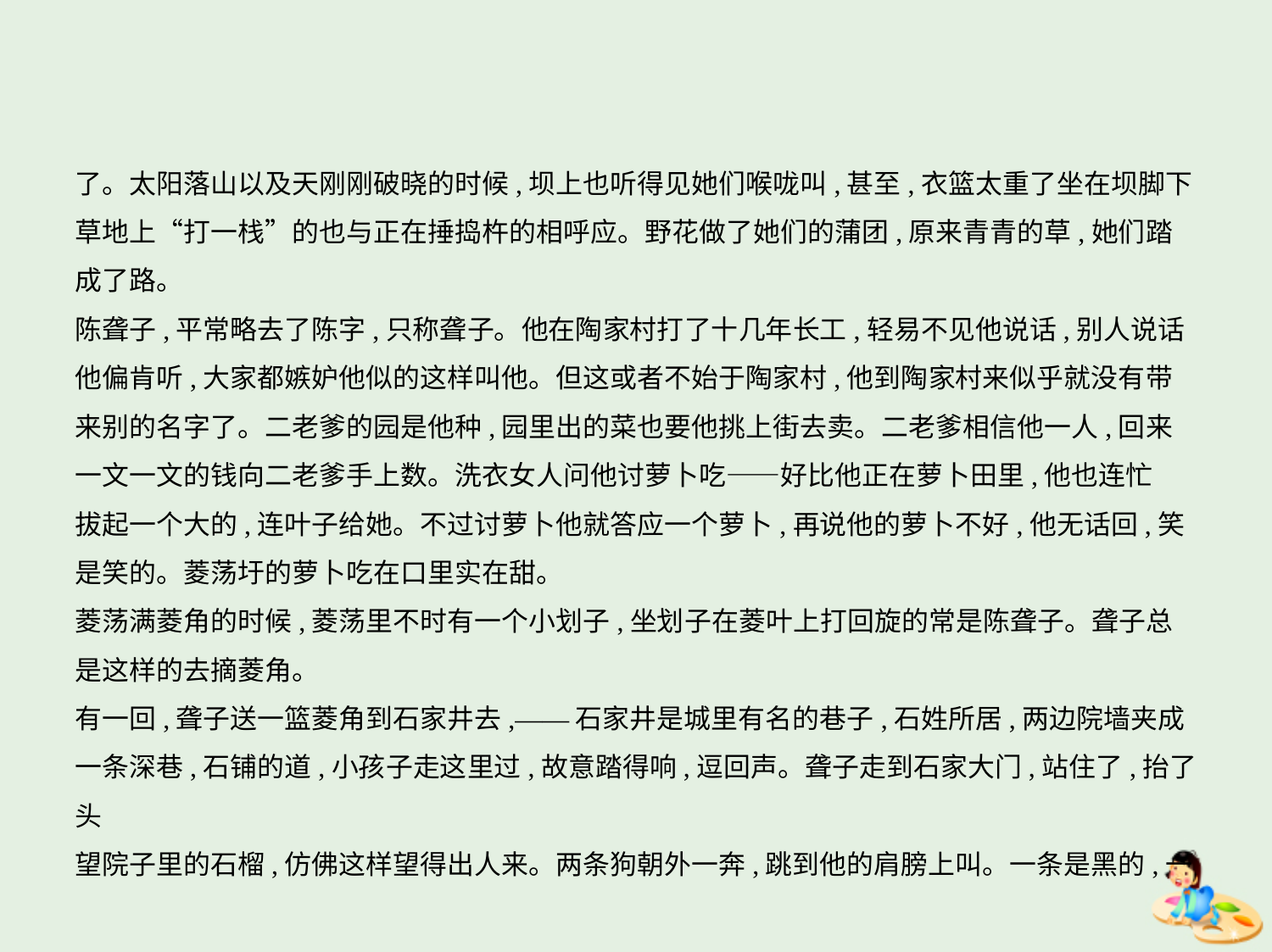

了。太阳落山以及天刚刚破晓的时候,坝上也听得见她们喉咙叫,甚至,衣篮太重了坐在坝脚下
草地上“打一栈”的也与正在捶捣杵的相呼应。野花做了她们的蒲团,原来青青的草,她们踏
成了路。
陈聋子,平常略去了陈字,只称聋子。他在陶家村打了十几年长工,轻易不见他说话,别人说话
他偏肯听,大家都嫉妒他似的这样叫他。但这或者不始于陶家村,他到陶家村来似乎就没有带
来别的名字了。二老爹的园是他种,园里出的菜也要他挑上街去卖。二老爹相信他一人,回来
一文一文的钱向二老爹手上数。洗衣女人问他讨萝卜吃——好比他正在萝卜田里,他也连忙
拔起一个大的,连叶子给她。不过讨萝卜他就答应一个萝卜,再说他的萝卜不好,他无话回,笑
是笑的。菱荡圩的萝卜吃在口里实在甜。
菱荡满菱角的时候,菱荡里不时有一个小划子,坐划子在菱叶上打回旋的常是陈聋子。聋子总
是这样的去摘菱角。
有一回,聋子送一篮菱角到石家井去,——石家井是城里有名的巷子,石姓所居,两边院墙夹成
一条深巷,石铺的道,小孩子走这里过,故意踏得响,逗回声。聋子走到石家大门,站住了,抬了头
望院子里的石榴,仿佛这样望得出人来。两条狗朝外一奔,跳到他的肩膀上叫。一条是黑的,一